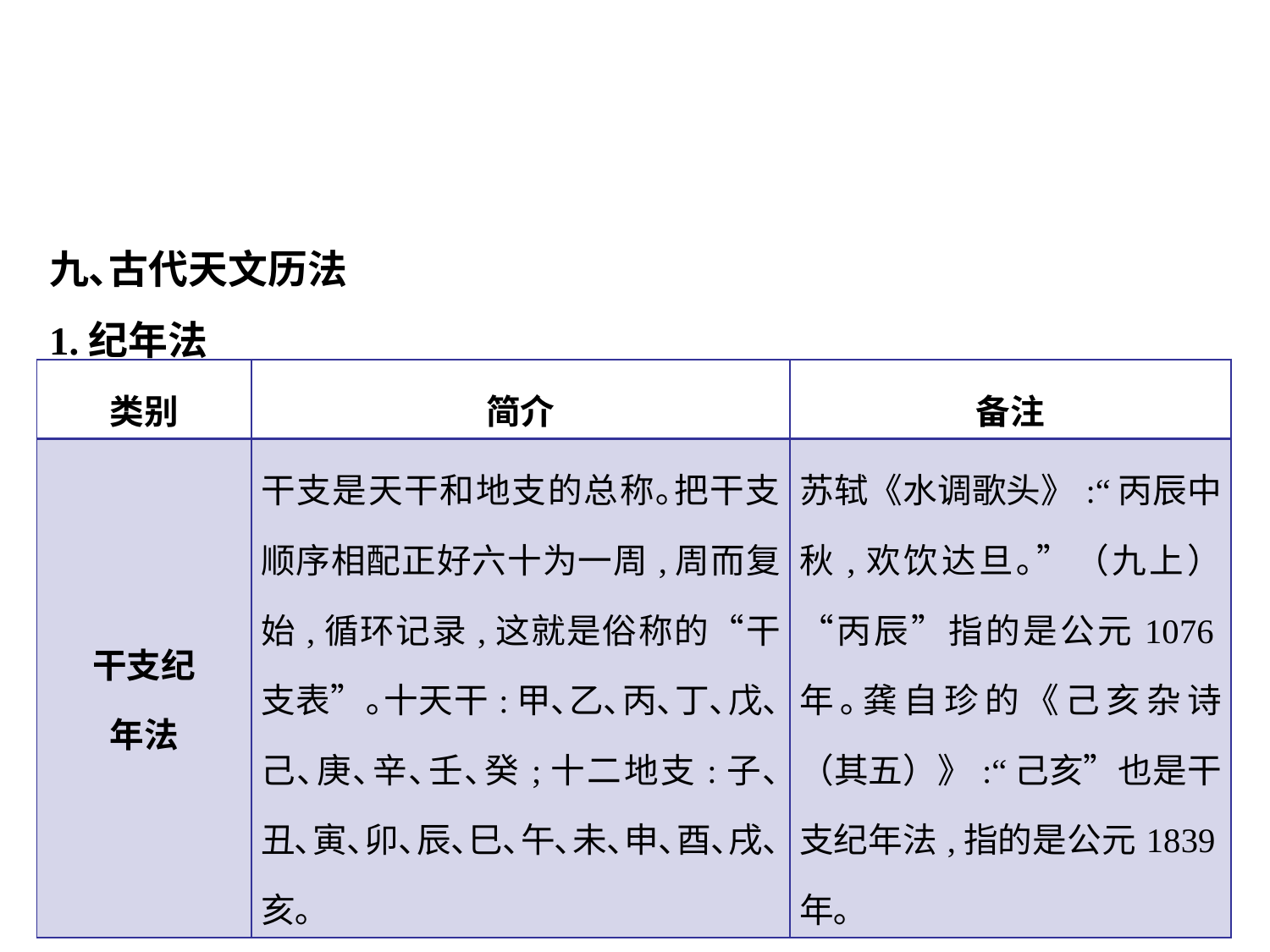

九､古代天文历法
1.纪年法
| 类别 | 简介 | 备注 |
| --- | --- | --- |
| 干支纪 年法 | 干支是天干和地支的总称｡把干支顺序相配正好六十为一周,周而复始,循环记录,这就是俗称的“干支表”｡十天干:甲､乙､丙､丁､戊､己､庚､辛､壬､癸;十二地支:子､丑､寅､卯､辰､巳､午､未､申､酉､戌､亥｡ | 苏轼《水调歌头》:“丙辰中秋,欢饮达旦｡”（九上）“丙辰”指的是公元1076年｡龚自珍的《己亥杂诗（其五）》:“己亥”也是干支纪年法,指的是公元1839年｡ |